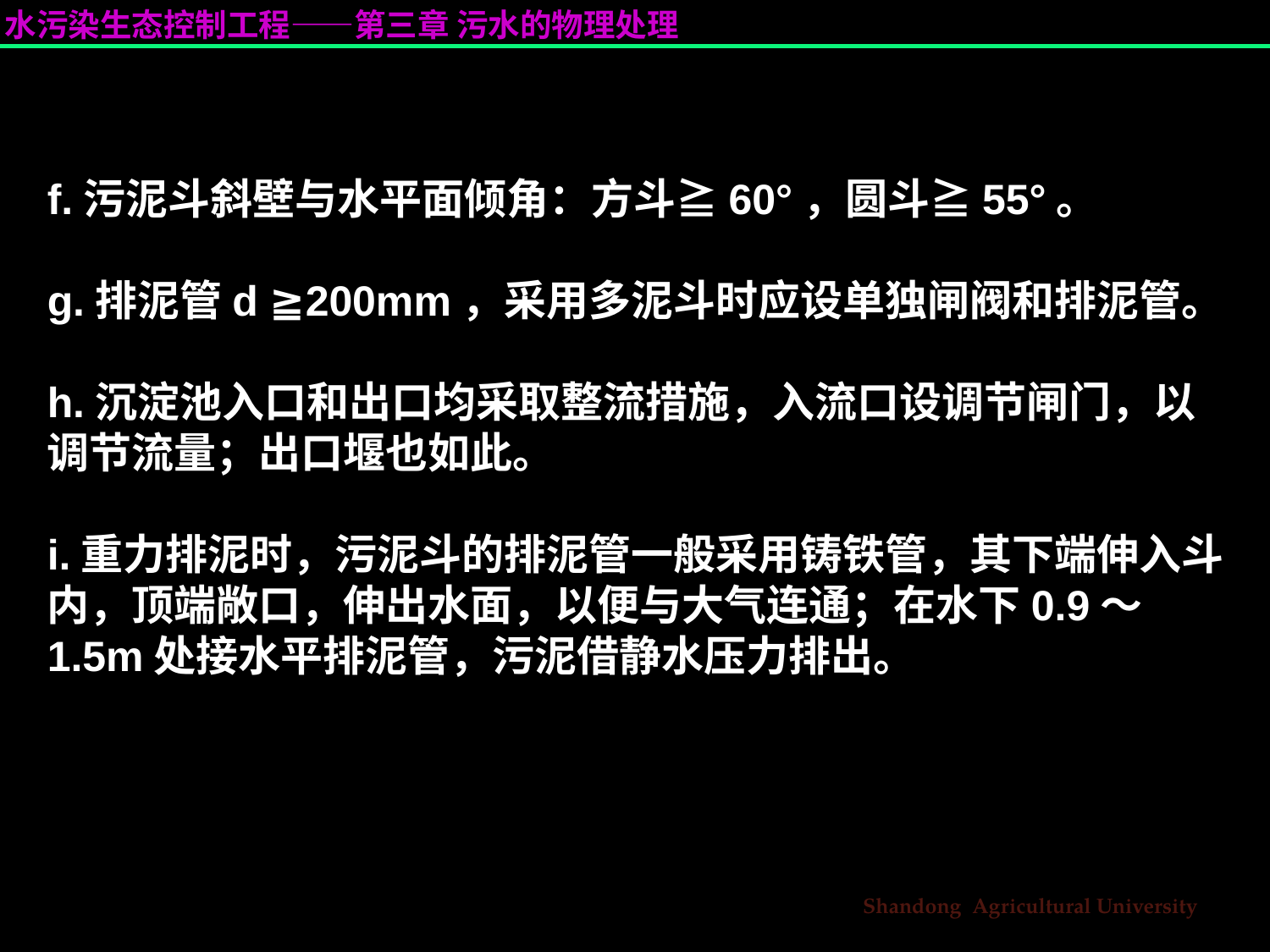

f.污泥斗斜壁与水平面倾角：方斗≧60°，圆斗≧55°。
g.排泥管d ≧200mm，采用多泥斗时应设单独闸阀和排泥管。
h.沉淀池入口和出口均采取整流措施，入流口设调节闸门，以调节流量；出口堰也如此。
i.重力排泥时，污泥斗的排泥管一般采用铸铁管，其下端伸入斗内，顶端敞口，伸出水面，以便与大气连通；在水下0.9～1.5m处接水平排泥管，污泥借静水压力排出。